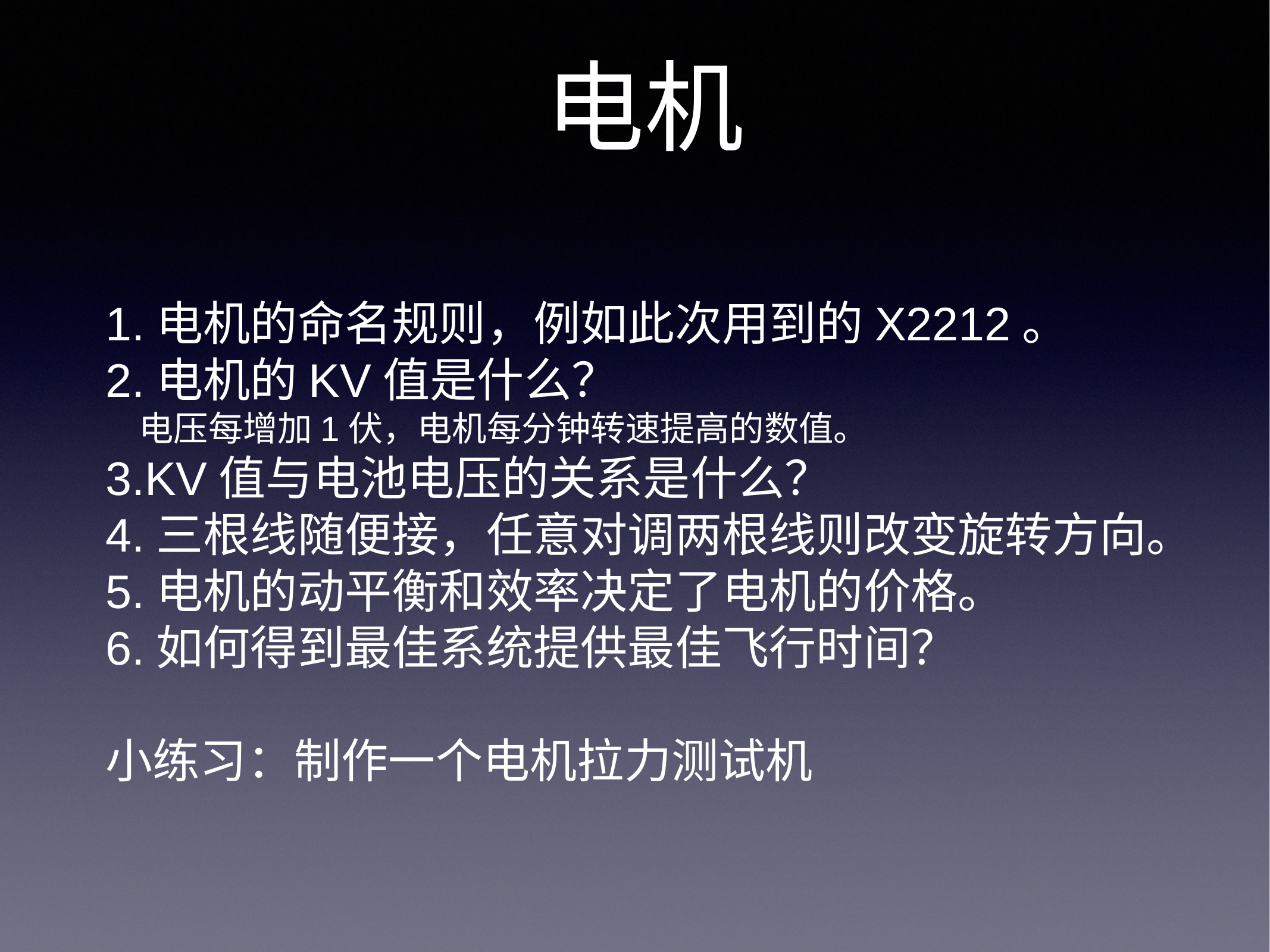

电机
1.电机的命名规则，例如此次用到的X2212。
2.电机的KV值是什么？
     电压每增加1伏，电机每分钟转速提高的数值。
3.KV值与电池电压的关系是什么？
4.三根线随便接，任意对调两根线则改变旋转方向。
5.电机的动平衡和效率决定了电机的价格。
6.如何得到最佳系统提供最佳飞行时间？

小练习：制作一个电机拉力测试机